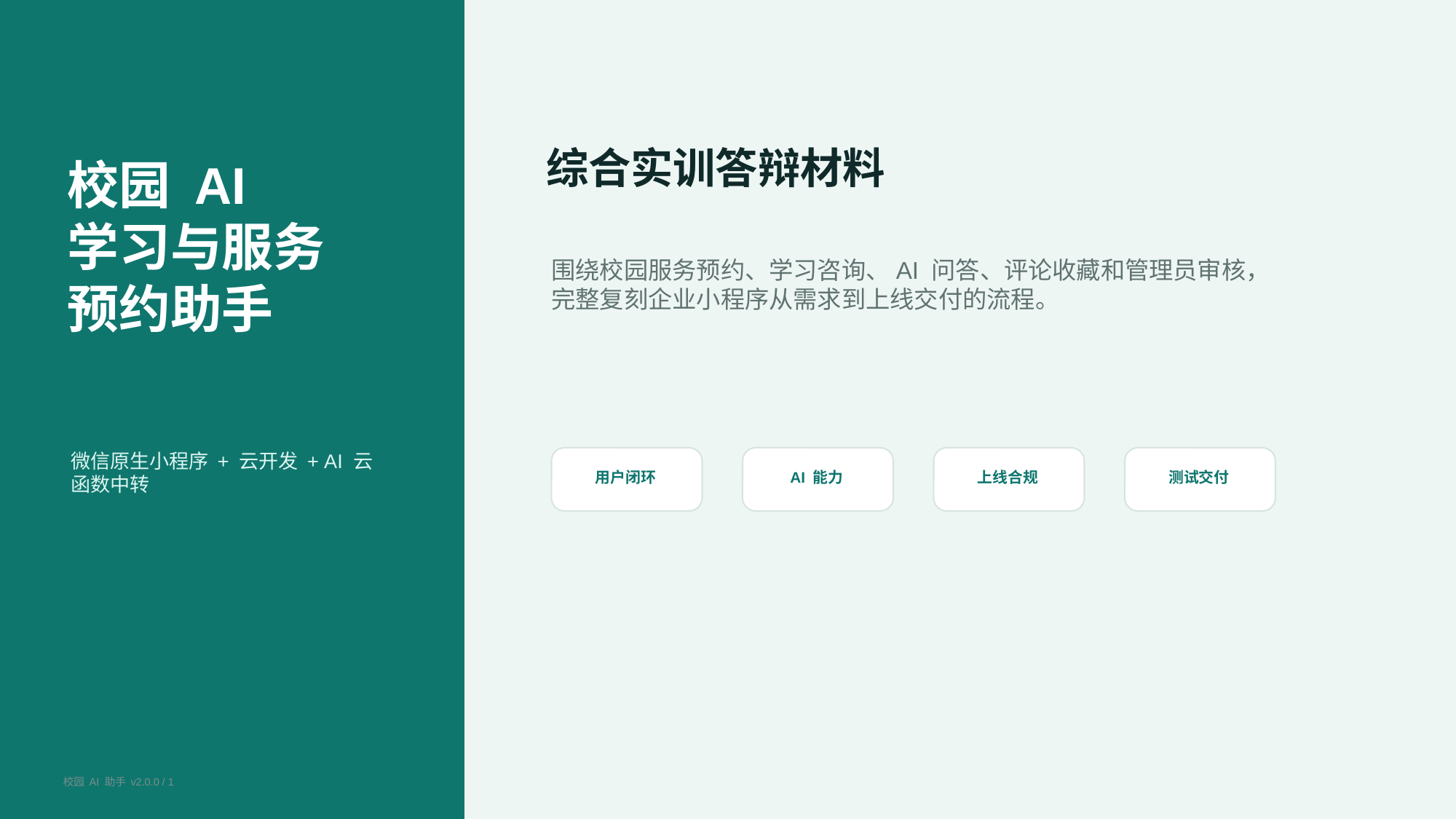

校园 AI
学习与服务
预约助手
综合实训答辩材料
围绕校园服务预约、学习咨询、AI 问答、评论收藏和管理员审核，完整复刻企业小程序从需求到上线交付的流程。
微信原生小程序 + 云开发 + AI 云函数中转

用户闭环
AI 能力
上线合规
测试交付
校园 AI 助手 v2.0.0 / 1